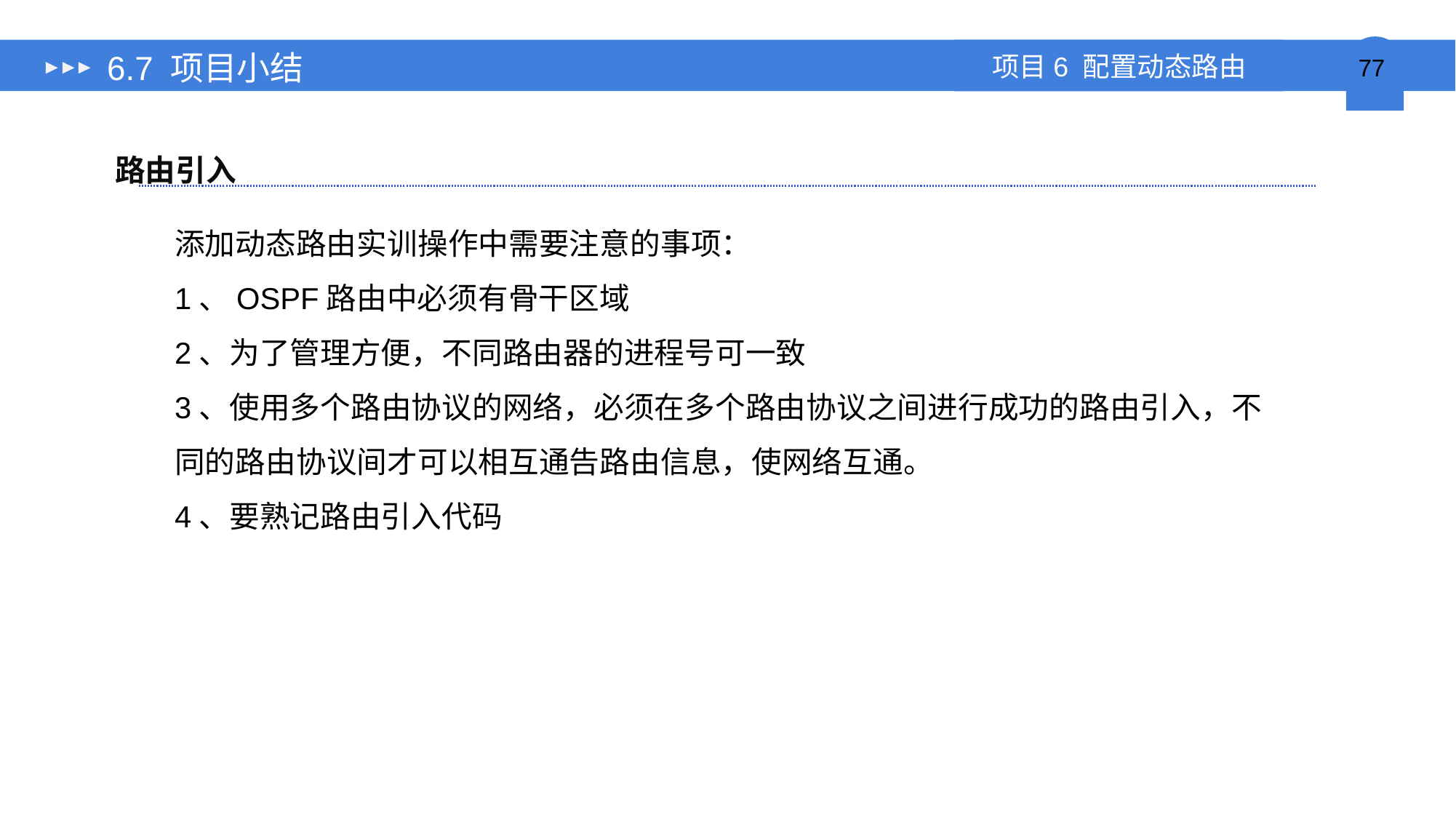

# 6.7 项目小结
路由引入

添加动态路由实训操作中需要注意的事项：
1、OSPF路由中必须有骨干区域
2、为了管理方便，不同路由器的进程号可一致
3、使用多个路由协议的网络，必须在多个路由协议之间进行成功的路由引入，不同的路由协议间才可以相互通告路由信息，使网络互通。
4、要熟记路由引入代码